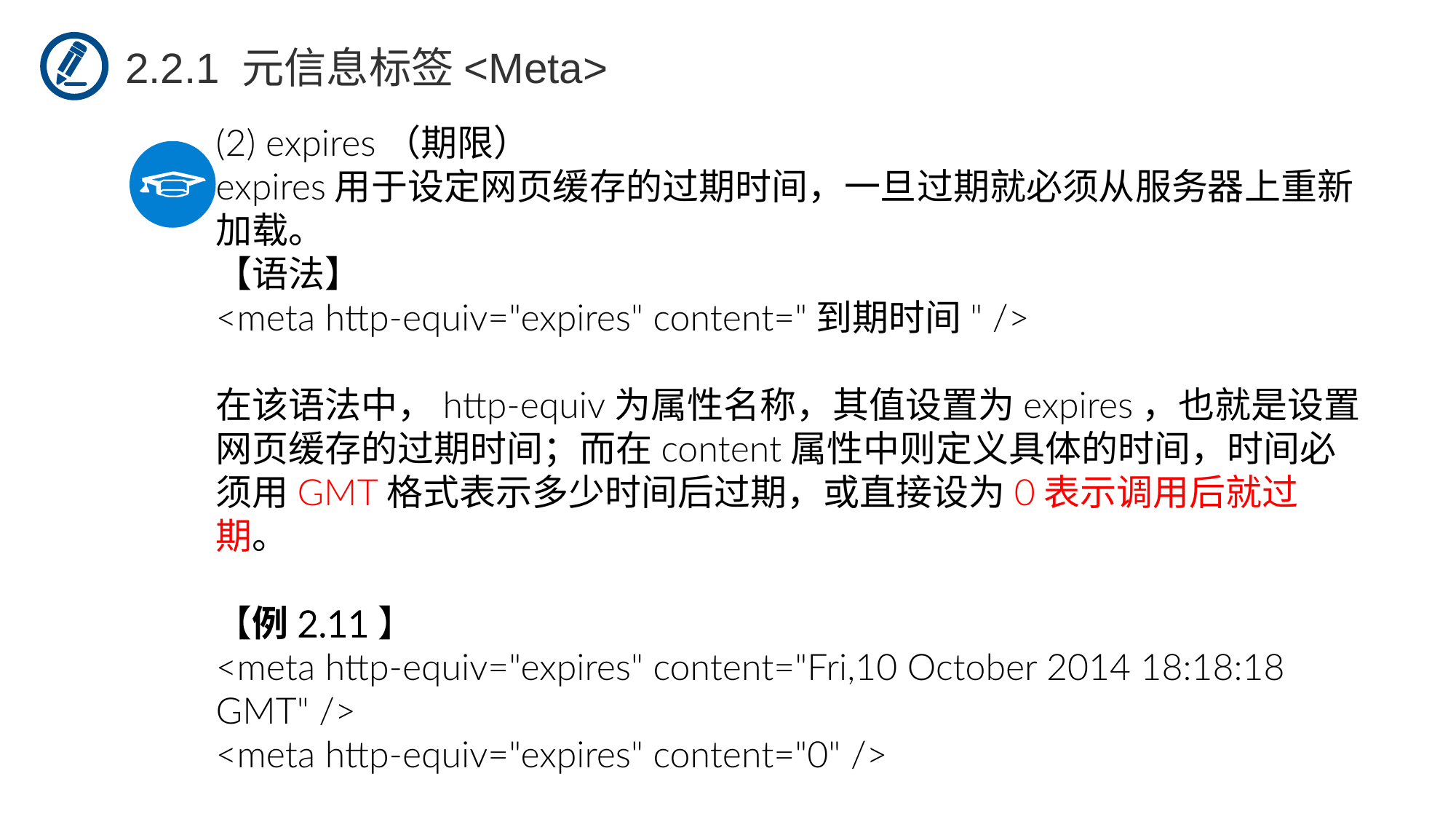

2.2.1 元信息标签<Meta>
(2) expires（期限）
expires用于设定网页缓存的过期时间，一旦过期就必须从服务器上重新加载。
【语法】
<meta http-equiv="expires" content="到期时间" />

在该语法中，http-equiv为属性名称，其值设置为expires，也就是设置网页缓存的过期时间；而在content属性中则定义具体的时间，时间必须用GMT格式表示多少时间后过期，或直接设为0表示调用后就过期。

【例2.11】
<meta http-equiv="expires" content="Fri,10 October 2014 18:18:18 GMT" />
<meta http-equiv="expires" content="0" />